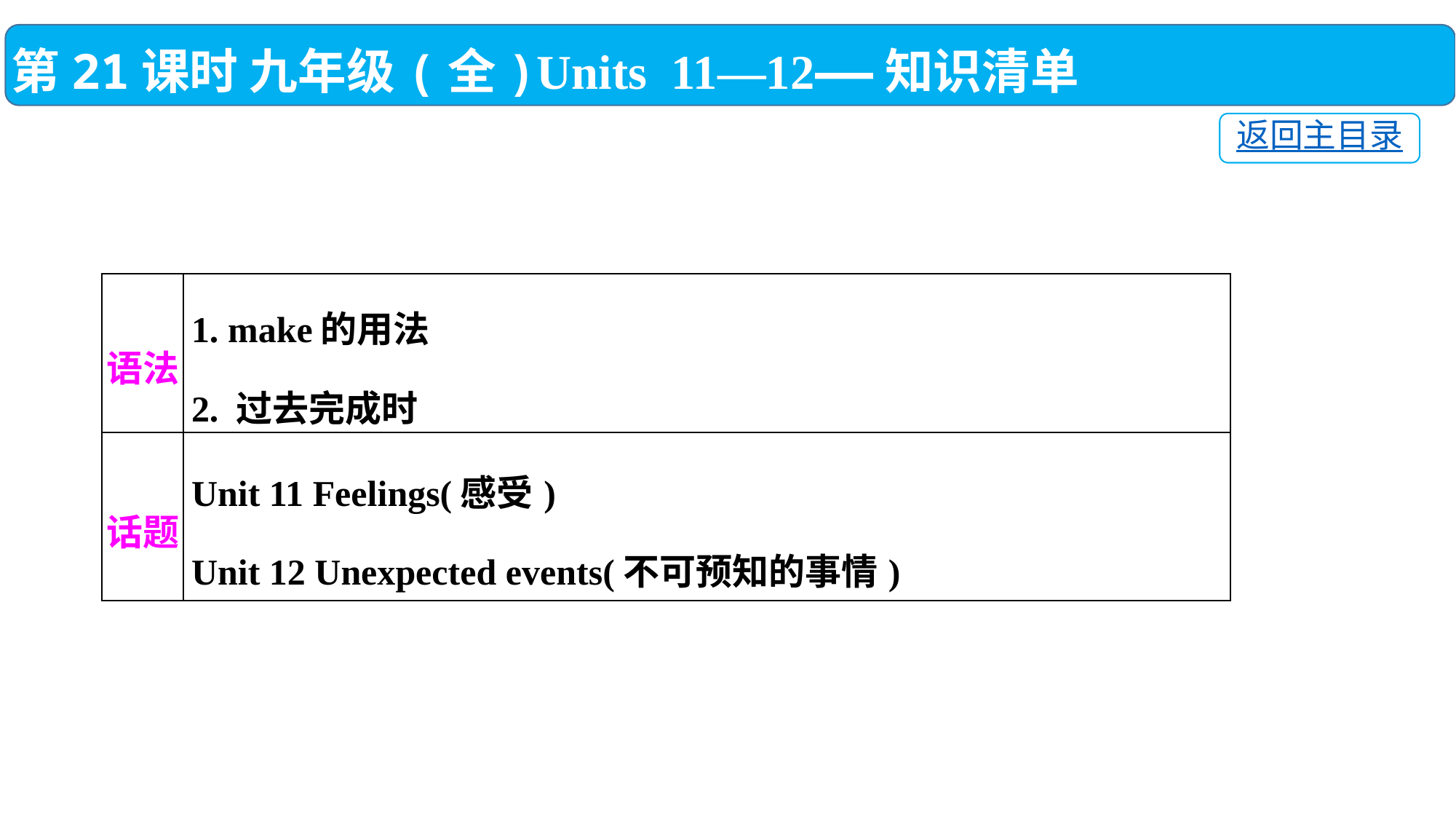

第21课时 九年级(全)Units  11—12——知识清单
返回主目录
| 语法 | 1. make的用法 2. 过去完成时 |
| --- | --- |
| 话题 | Unit 11 Feelings(感受) Unit 12 Unexpected events(不可预知的事情) |